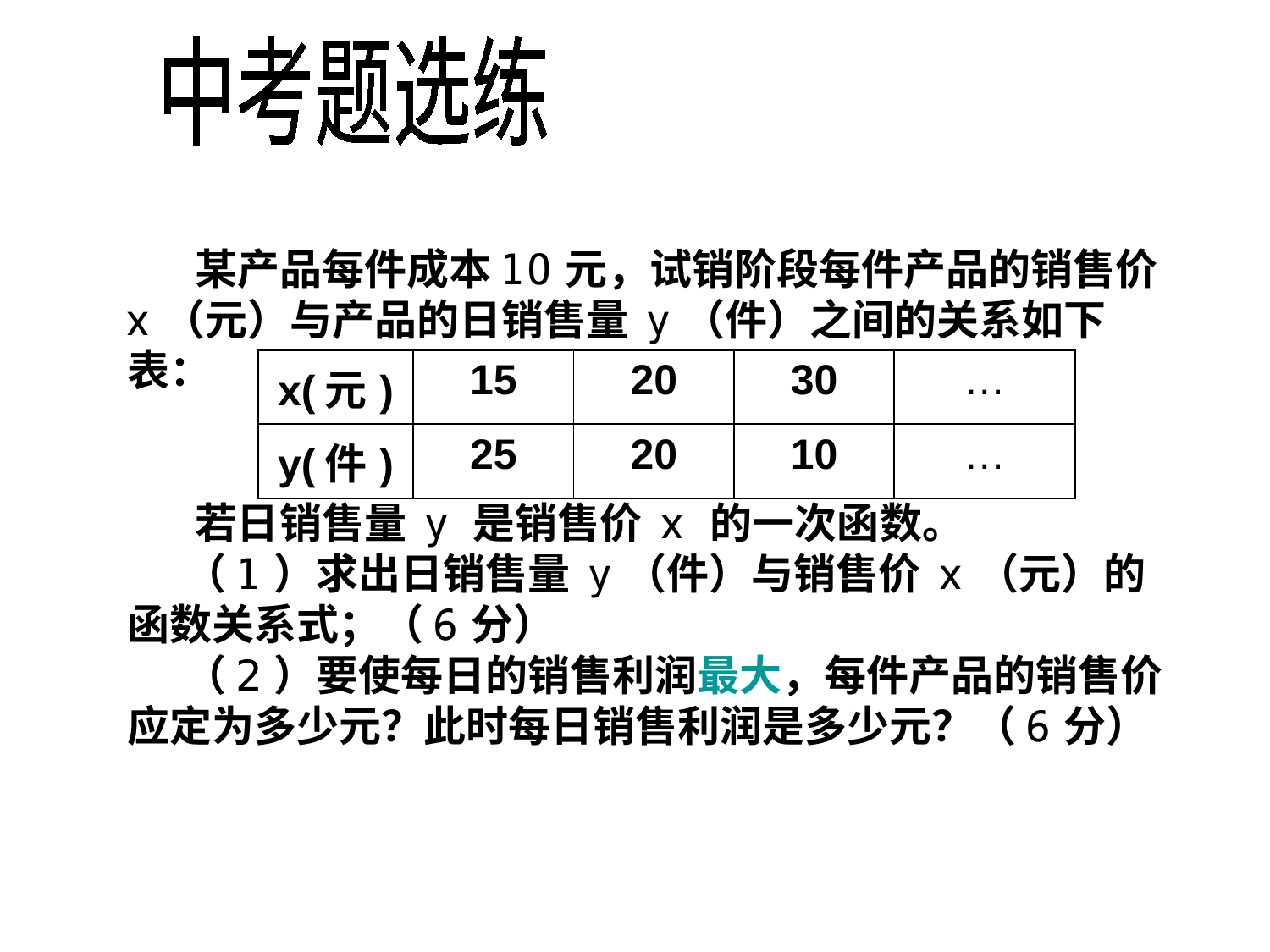

中考题选练
      某产品每件成本10元，试销阶段每件产品的销售价 x（元）与产品的日销售量 y（件）之间的关系如下表：
| x(元) | 15 | 20 | 30 | … |
| --- | --- | --- | --- | --- |
| y(件) | 25 | 20 | 10 | … |
      若日销售量 y 是销售价 x 的一次函数。
      （1）求出日销售量 y（件）与销售价 x（元）的函数关系式；（6分）
      （2）要使每日的销售利润最大，每件产品的销售价应定为多少元？此时每日销售利润是多少元？（6分）